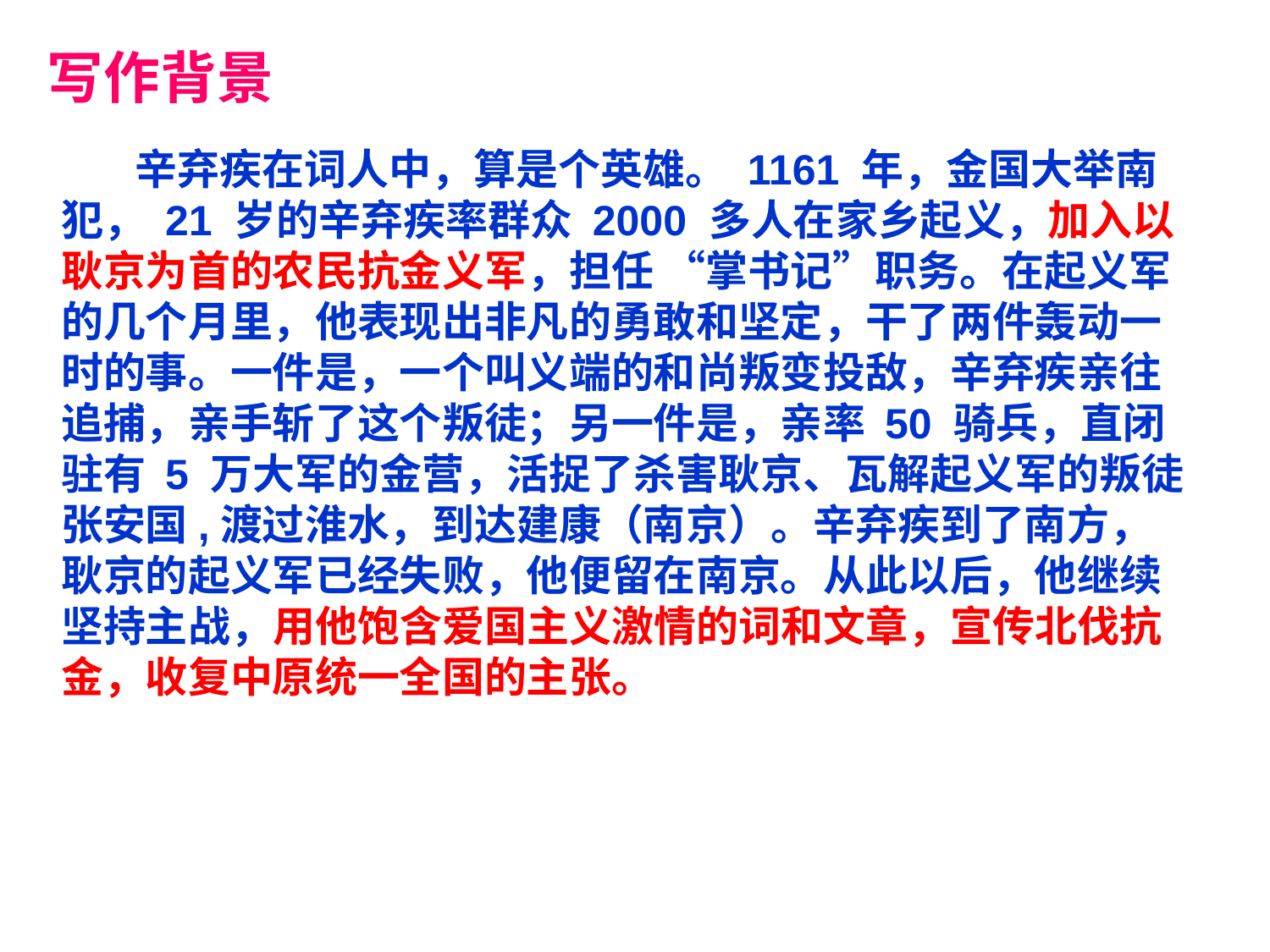

写作背景
　　辛弃疾在词人中，算是个英雄。 1161 年，金国大举南犯， 21 岁的辛弃疾率群众 2000 多人在家乡起义，加入以耿京为首的农民抗金义军，担任 “掌书记”职务。在起义军的几个月里，他表现出非凡的勇敢和坚定，干了两件轰动一时的事。一件是，一个叫义端的和尚叛变投敌，辛弃疾亲往追捕，亲手斩了这个叛徒；另一件是，亲率 50 骑兵，直闭驻有 5 万大军的金营，活捉了杀害耿京、瓦解起义军的叛徒张安国,渡过淮水，到达建康（南京）。辛弃疾到了南方，耿京的起义军已经失败，他便留在南京。从此以后，他继续坚持主战，用他饱含爱国主义激情的词和文章，宣传北伐抗金，收复中原统一全国的主张。